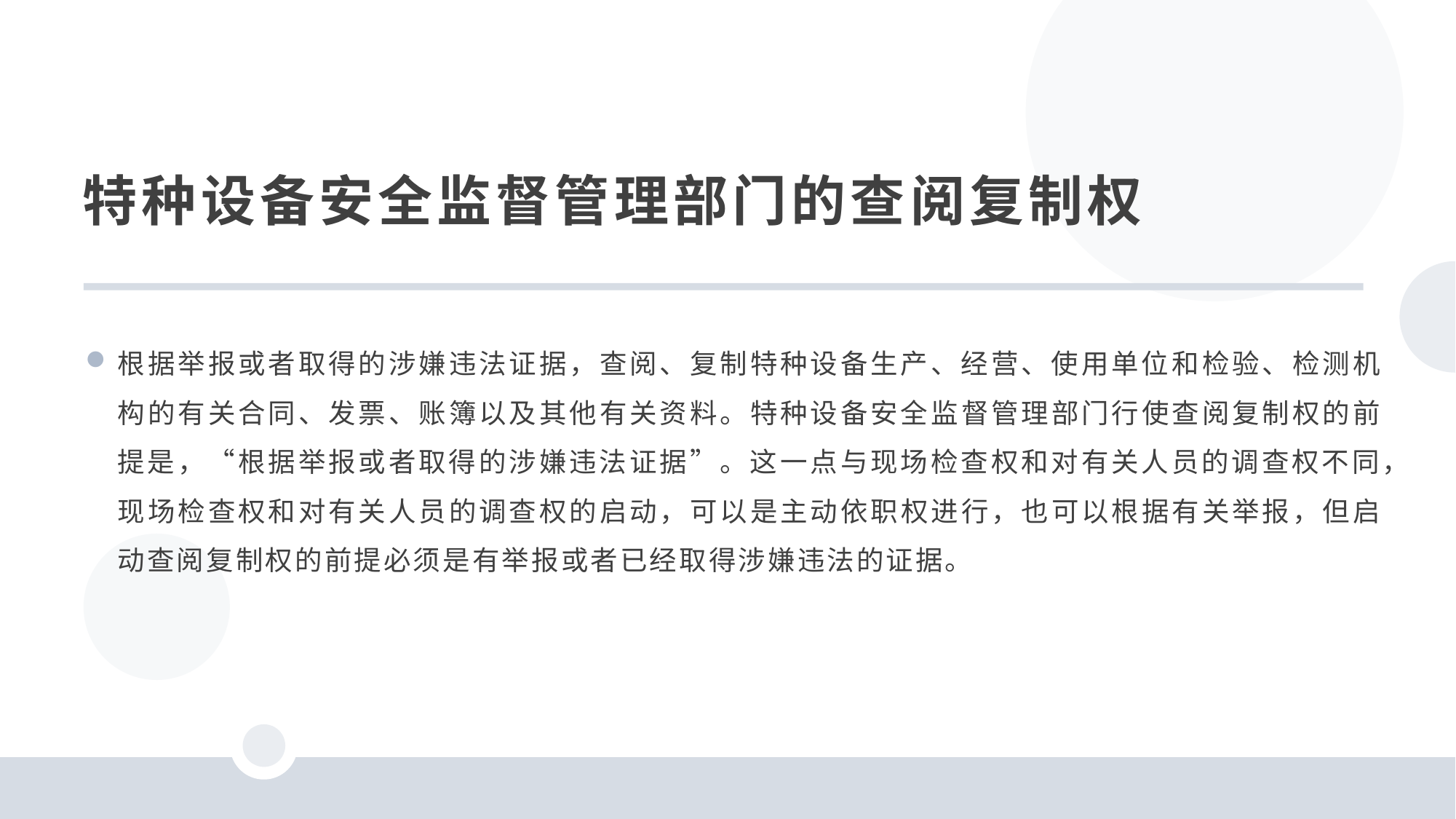

特种设备安全监督管理部门的查阅复制权

根据举报或者取得的涉嫌违法证据，查阅、复制特种设备生产、经营、使用单位和检验、检测机构的有关合同、发票、账簿以及其他有关资料。特种设备安全监督管理部门行使查阅复制权的前提是，“根据举报或者取得的涉嫌违法证据”。这一点与现场检查权和对有关人员的调查权不同，现场检查权和对有关人员的调查权的启动，可以是主动依职权进行，也可以根据有关举报，但启动查阅复制权的前提必须是有举报或者已经取得涉嫌违法的证据。